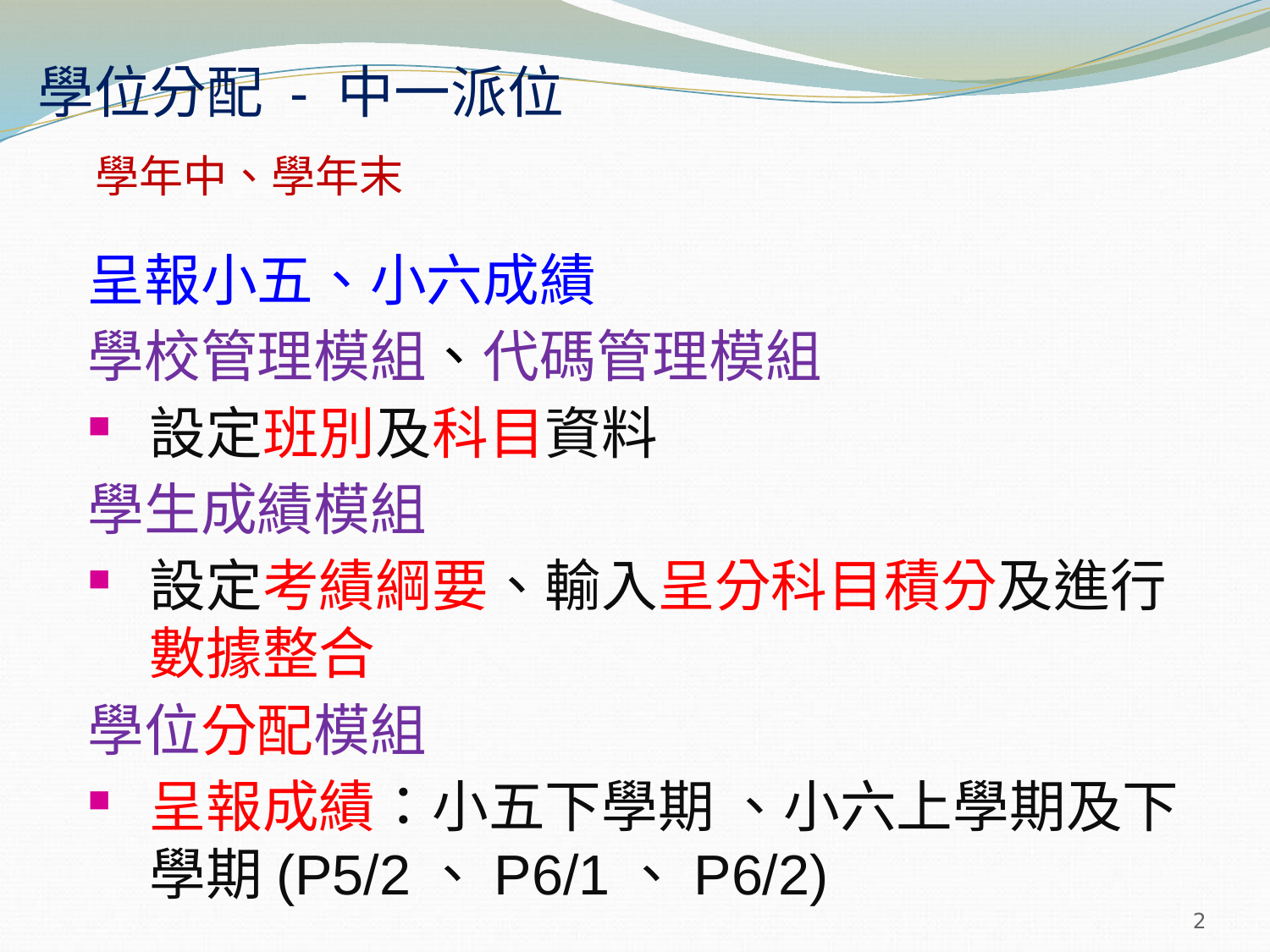

學位分配 - 中一派位

學年中、學年末
呈報小五、小六成績
學校管理模組、代碼管理模組
設定班別及科目資料
學生成績模組
設定考績綱要、輸入呈分科目積分及進行數據整合
學位分配模組
呈報成績：小五下學期 、小六上學期及下學期(P5/2、P6/1、P6/2)
2